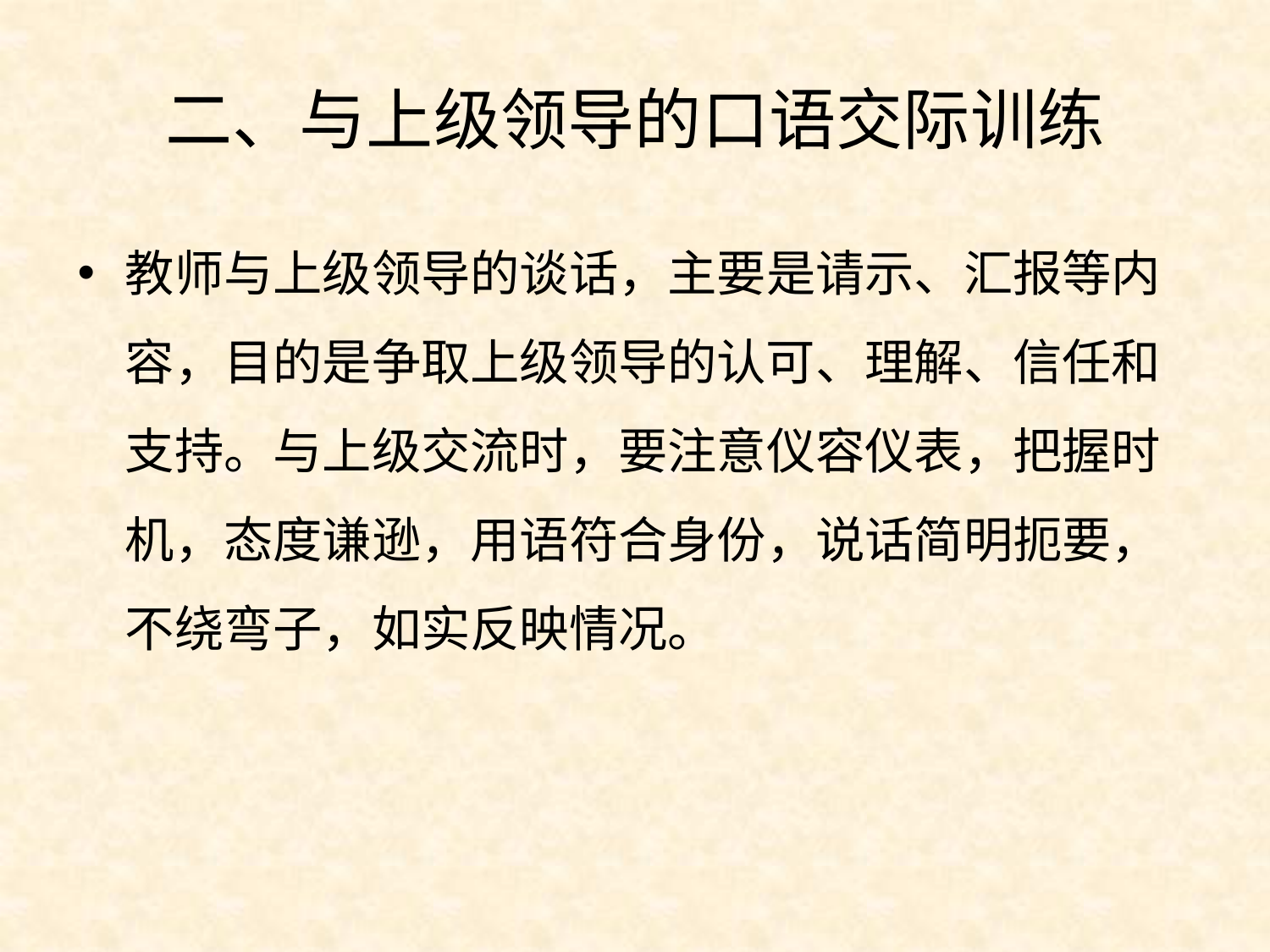

# 二、与上级领导的口语交际训练
教师与上级领导的谈话，主要是请示、汇报等内容，目的是争取上级领导的认可、理解、信任和支持。与上级交流时，要注意仪容仪表，把握时机，态度谦逊，用语符合身份，说话简明扼要，不绕弯子，如实反映情况。